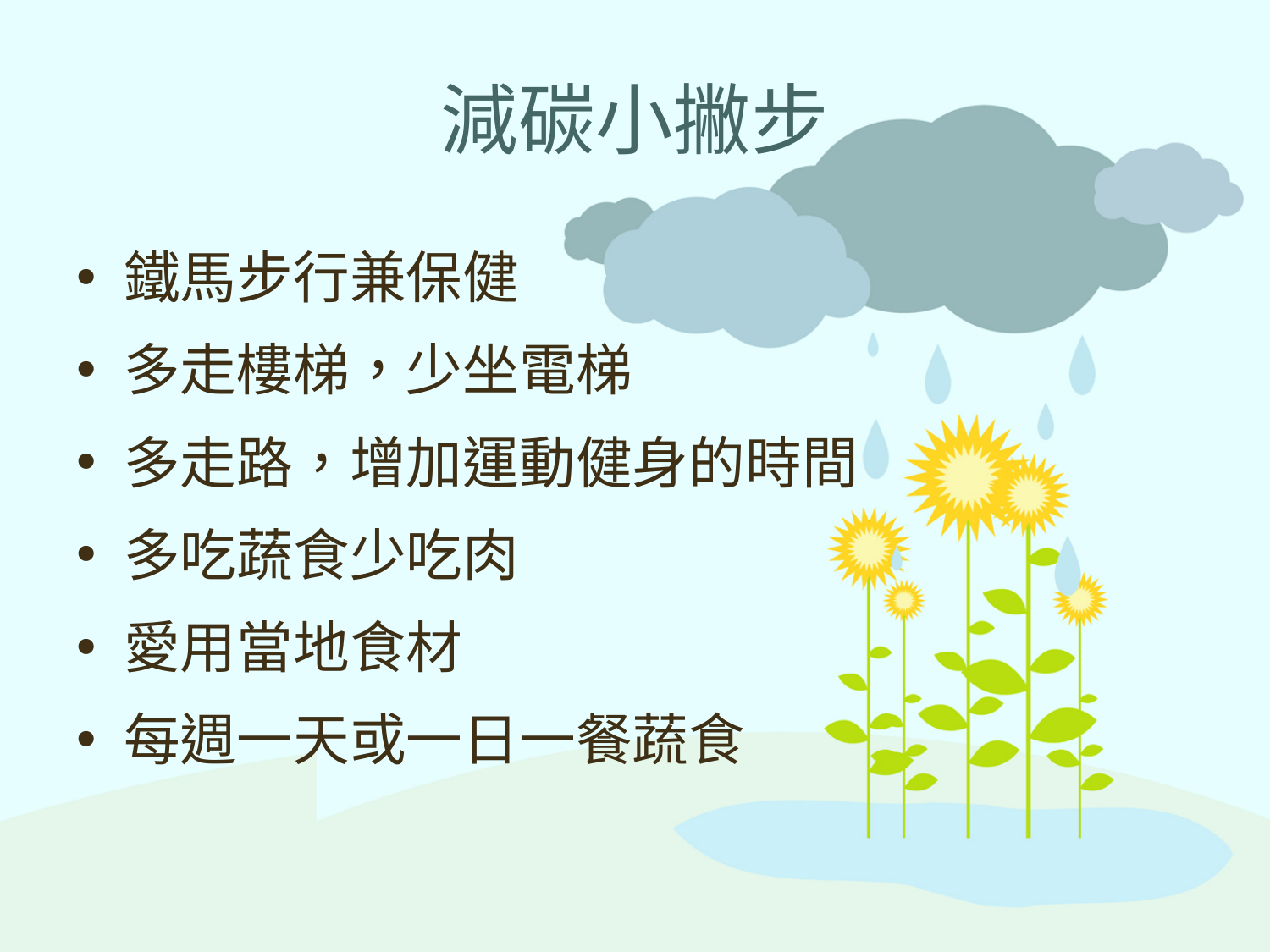

# 減碳小撇步
鐵馬步行兼保健
多走樓梯，少坐電梯
多走路，增加運動健身的時間
多吃蔬食少吃肉
愛用當地食材
每週一天或一日一餐蔬食